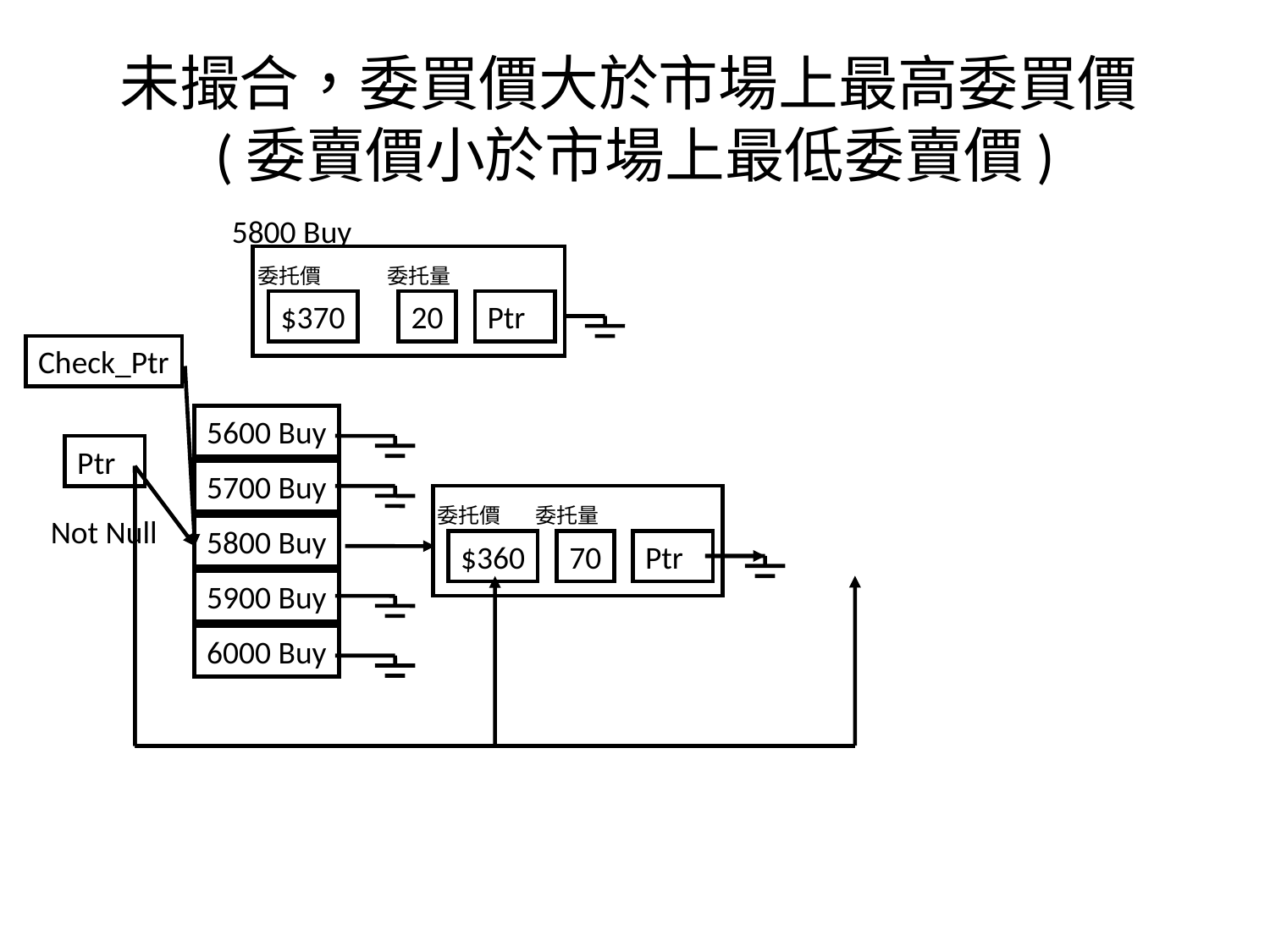

未撮合，委買價大於市場上最高委買價(委賣價小於市場上最低委賣價)
5800 Buy

委托價
委托量
$370
20
Ptr

Check_Ptr

5600 Buy
5700 Buy
5800 Buy
5900 Buy
6000 Buy
Ptr

委托價
委托量
$360
70
Ptr
Not Null